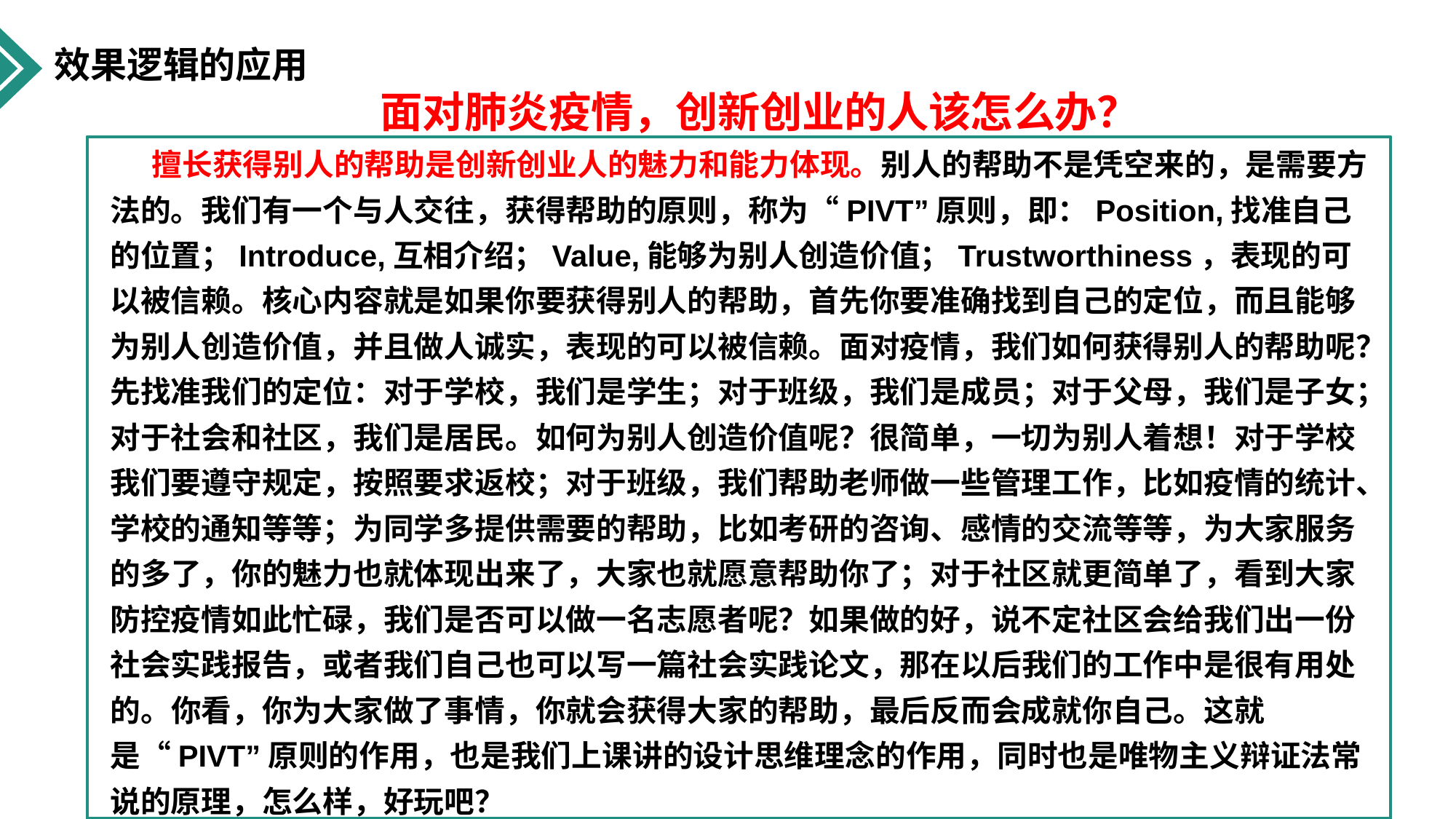

效果逻辑的应用
面对肺炎疫情，创新创业的人该怎么办？
     擅长获得别人的帮助是创新创业人的魅力和能力体现。别人的帮助不是凭空来的，是需要方法的。我们有一个与人交往，获得帮助的原则，称为“PIVT”原则，即：Position,找准自己的位置；Introduce,互相介绍；Value,能够为别人创造价值；Trustworthiness，表现的可以被信赖。核心内容就是如果你要获得别人的帮助，首先你要准确找到自己的定位，而且能够为别人创造价值，并且做人诚实，表现的可以被信赖。面对疫情，我们如何获得别人的帮助呢？先找准我们的定位：对于学校，我们是学生；对于班级，我们是成员；对于父母，我们是子女；对于社会和社区，我们是居民。如何为别人创造价值呢？很简单，一切为别人着想！对于学校我们要遵守规定，按照要求返校；对于班级，我们帮助老师做一些管理工作，比如疫情的统计、学校的通知等等；为同学多提供需要的帮助，比如考研的咨询、感情的交流等等，为大家服务的多了，你的魅力也就体现出来了，大家也就愿意帮助你了；对于社区就更简单了，看到大家防控疫情如此忙碌，我们是否可以做一名志愿者呢？如果做的好，说不定社区会给我们出一份社会实践报告，或者我们自己也可以写一篇社会实践论文，那在以后我们的工作中是很有用处的。你看，你为大家做了事情，你就会获得大家的帮助，最后反而会成就你自己。这就是“PIVT”原则的作用，也是我们上课讲的设计思维理念的作用，同时也是唯物主义辩证法常说的原理，怎么样，好玩吧？